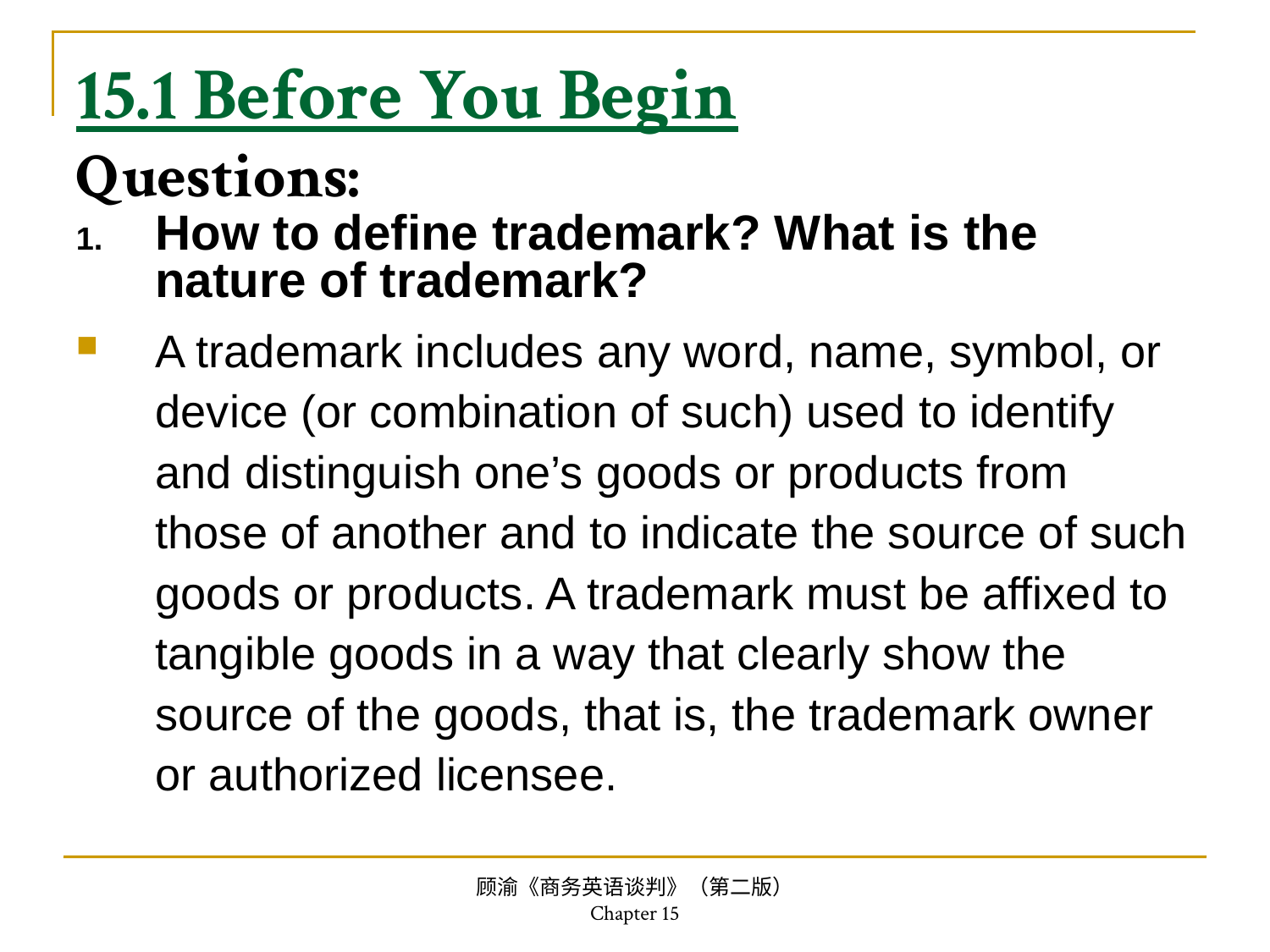

# 15.1 Before You Begin Questions:
How to define trademark? What is the nature of trademark?
A trademark includes any word, name, symbol, or device (or combination of such) used to identify and distinguish one’s goods or products from those of another and to indicate the source of such goods or products. A trademark must be affixed to tangible goods in a way that clearly show the source of the goods, that is, the trademark owner or authorized licensee.

5
顾渝《商务英语谈判》（第二版） Chapter 15